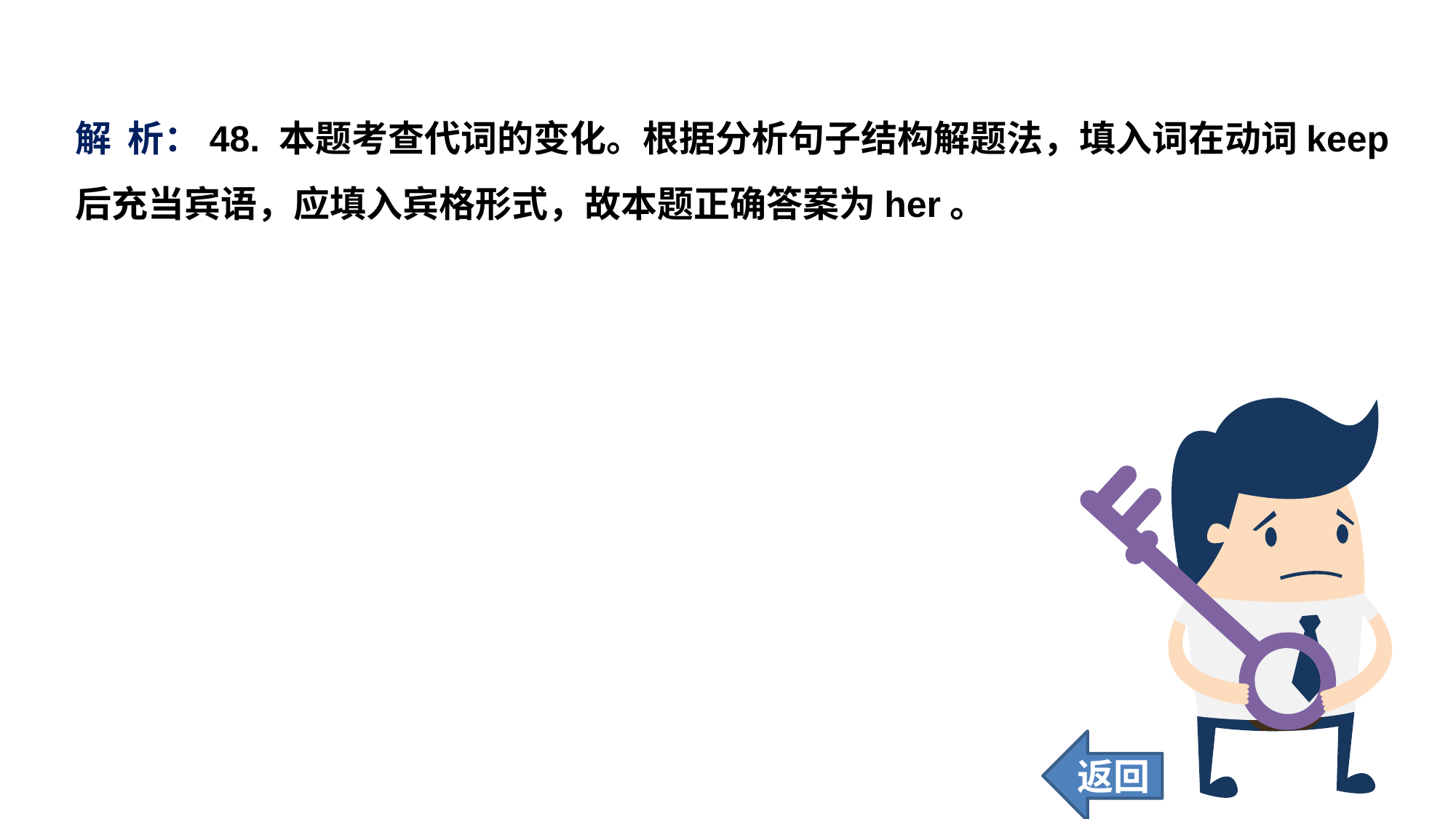

解  析：48. 本题考查代词的变化。根据分析句子结构解题法，填入词在动词keep后充当宾语，应填入宾格形式，故本题正确答案为her。

返回
234